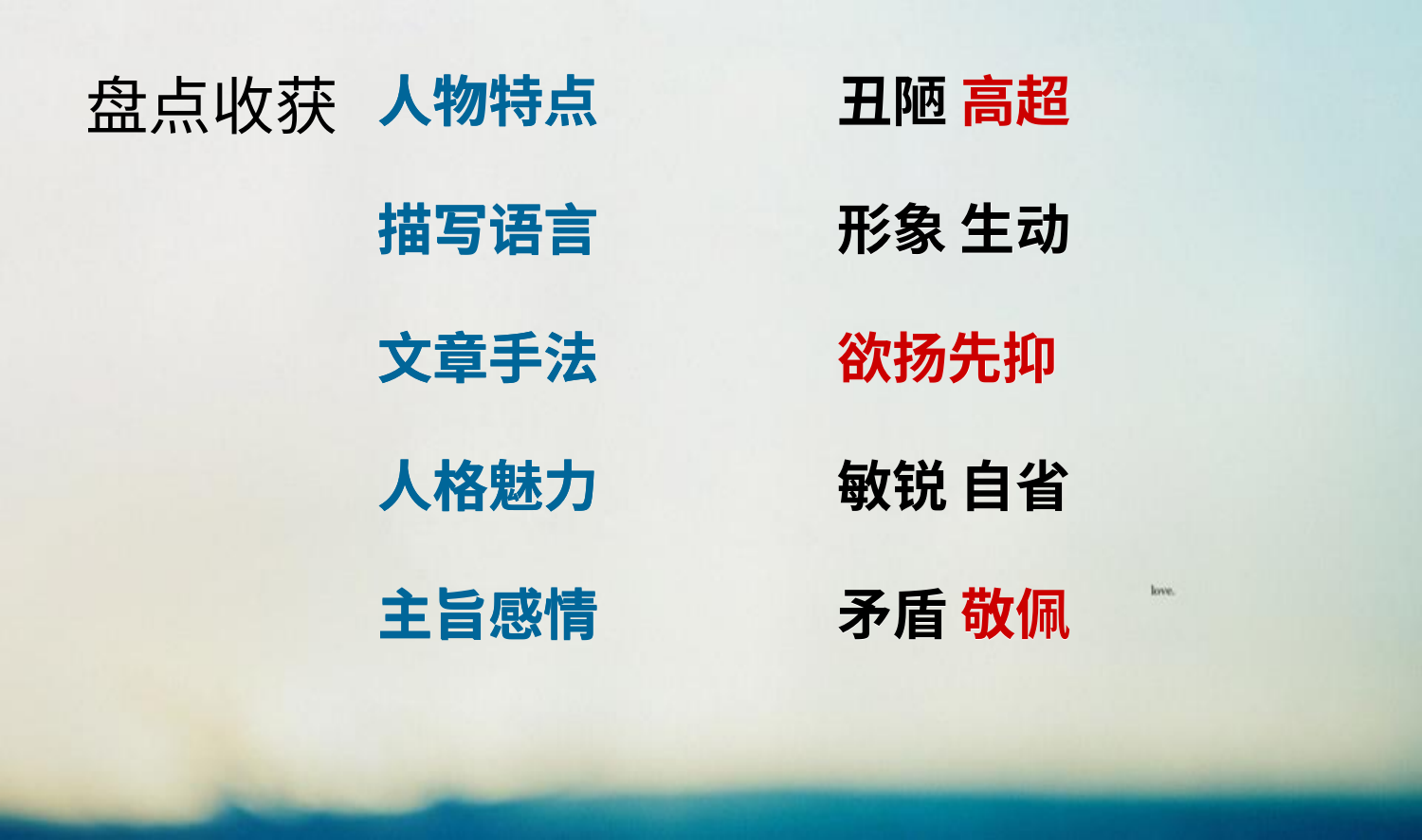

# 盘点收获
人物特点                   丑陋 高超

描写语言                   形象 生动

文章手法                   欲扬先抑

人格魅力                   敏锐 自省

主旨感情                   矛盾 敬佩

人物特点                   丑陋 高超

描写语言                   形象 生动

文章手法                   欲扬先抑

人格魅力                   敏锐 自省

主旨感情                   矛盾 敬佩